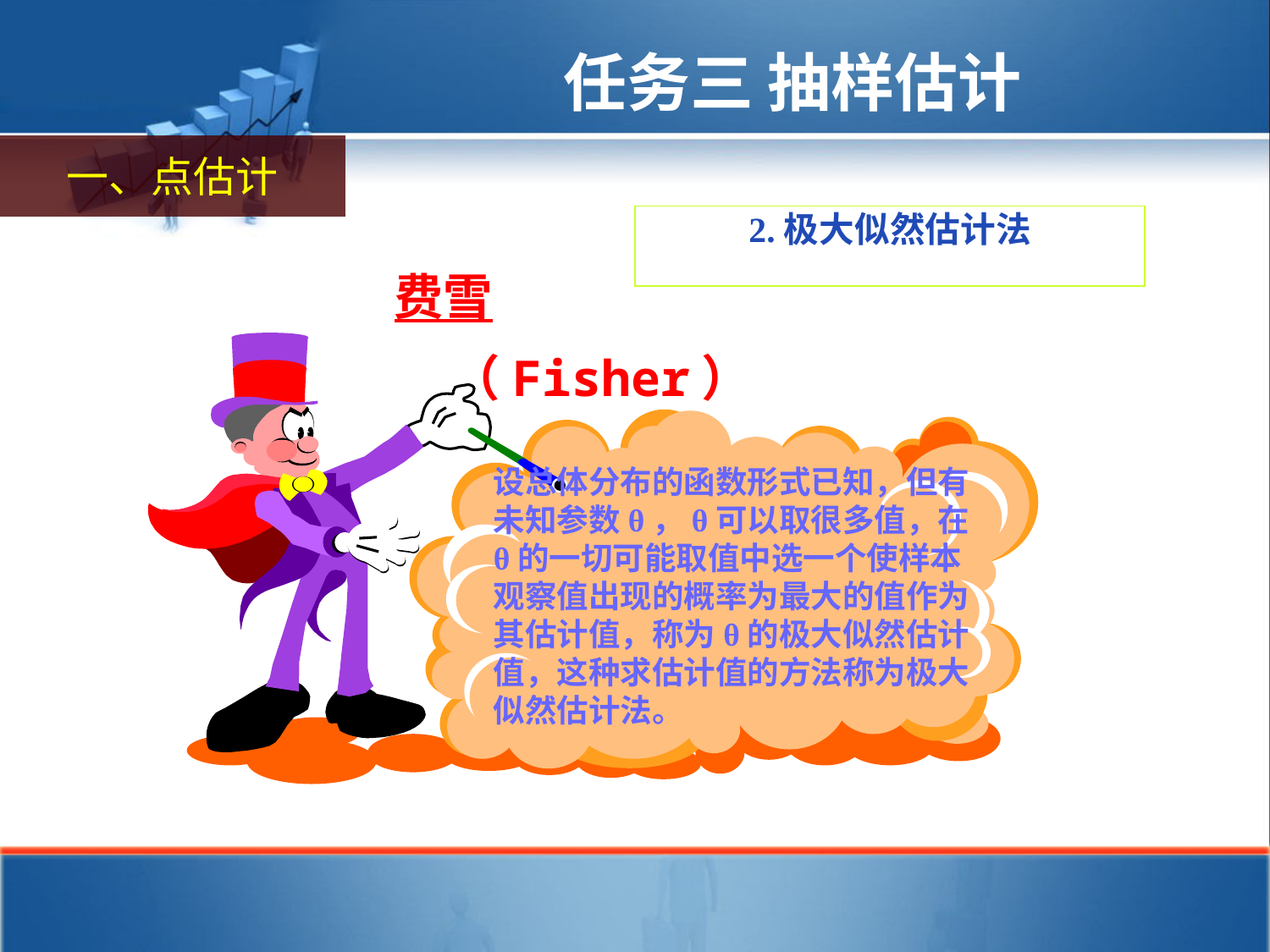

任务三 抽样估计
一、点估计
2.极大似然估计法
费雪
    （Fisher）

设总体分布的函数形式已知，但有未知参数θ，θ可以取很多值，在θ的一切可能取值中选一个使样本观察值出现的概率为最大的值作为其估计值，称为θ的极大似然估计值，这种求估计值的方法称为极大似然估计法。